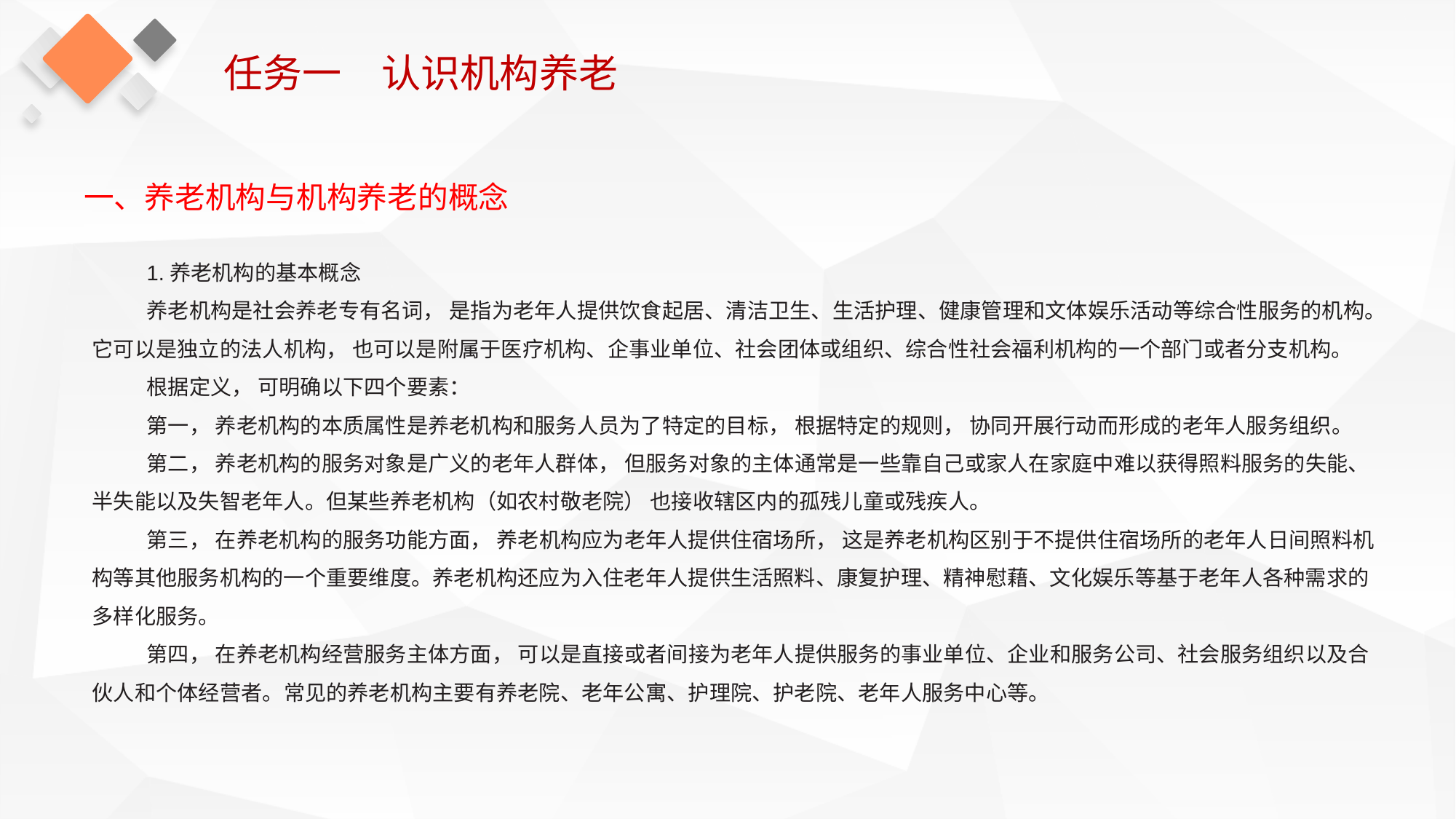

任务一　认识机构养老
一、养老机构与机构养老的概念
1.养老机构的基本概念
养老机构是社会养老专有名词， 是指为老年人提供饮食起居、清洁卫生、生活护理、健康管理和文体娱乐活动等综合性服务的机构。它可以是独立的法人机构， 也可以是附属于医疗机构、企事业单位、社会团体或组织、综合性社会福利机构的一个部门或者分支机构。
根据定义， 可明确以下四个要素：
第一， 养老机构的本质属性是养老机构和服务人员为了特定的目标， 根据特定的规则， 协同开展行动而形成的老年人服务组织。
第二， 养老机构的服务对象是广义的老年人群体， 但服务对象的主体通常是一些靠自己或家人在家庭中难以获得照料服务的失能、半失能以及失智老年人。但某些养老机构（如农村敬老院） 也接收辖区内的孤残儿童或残疾人。
第三， 在养老机构的服务功能方面， 养老机构应为老年人提供住宿场所， 这是养老机构区别于不提供住宿场所的老年人日间照料机构等其他服务机构的一个重要维度。养老机构还应为入住老年人提供生活照料、康复护理、精神慰藉、文化娱乐等基于老年人各种需求的多样化服务。
第四， 在养老机构经营服务主体方面， 可以是直接或者间接为老年人提供服务的事业单位、企业和服务公司、社会服务组织以及合伙人和个体经营者。常见的养老机构主要有养老院、老年公寓、护理院、护老院、老年人服务中心等。